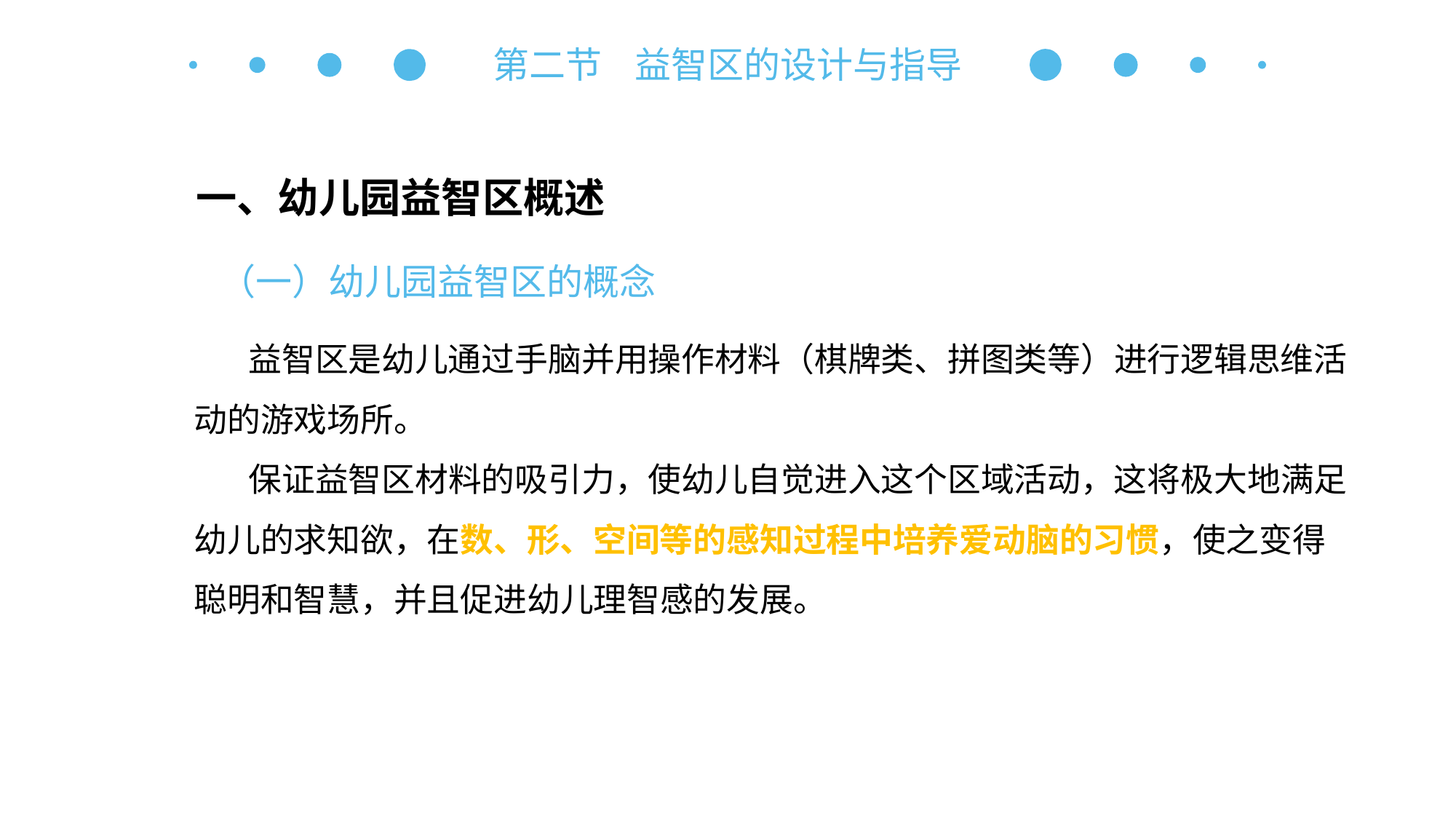

第二节    益智区的设计与指导

一、幼儿园益智区概述
（一）幼儿园益智区的概念
益智区是幼儿通过手脑并用操作材料（棋牌类、拼图类等）进行逻辑思维活动的游戏场所。
保证益智区材料的吸引力，使幼儿自觉进入这个区域活动，这将极大地满足幼儿的求知欲，在数、形、空间等的感知过程中培养爱动脑的习惯，使之变得聪明和智慧，并且促进幼儿理智感的发展。